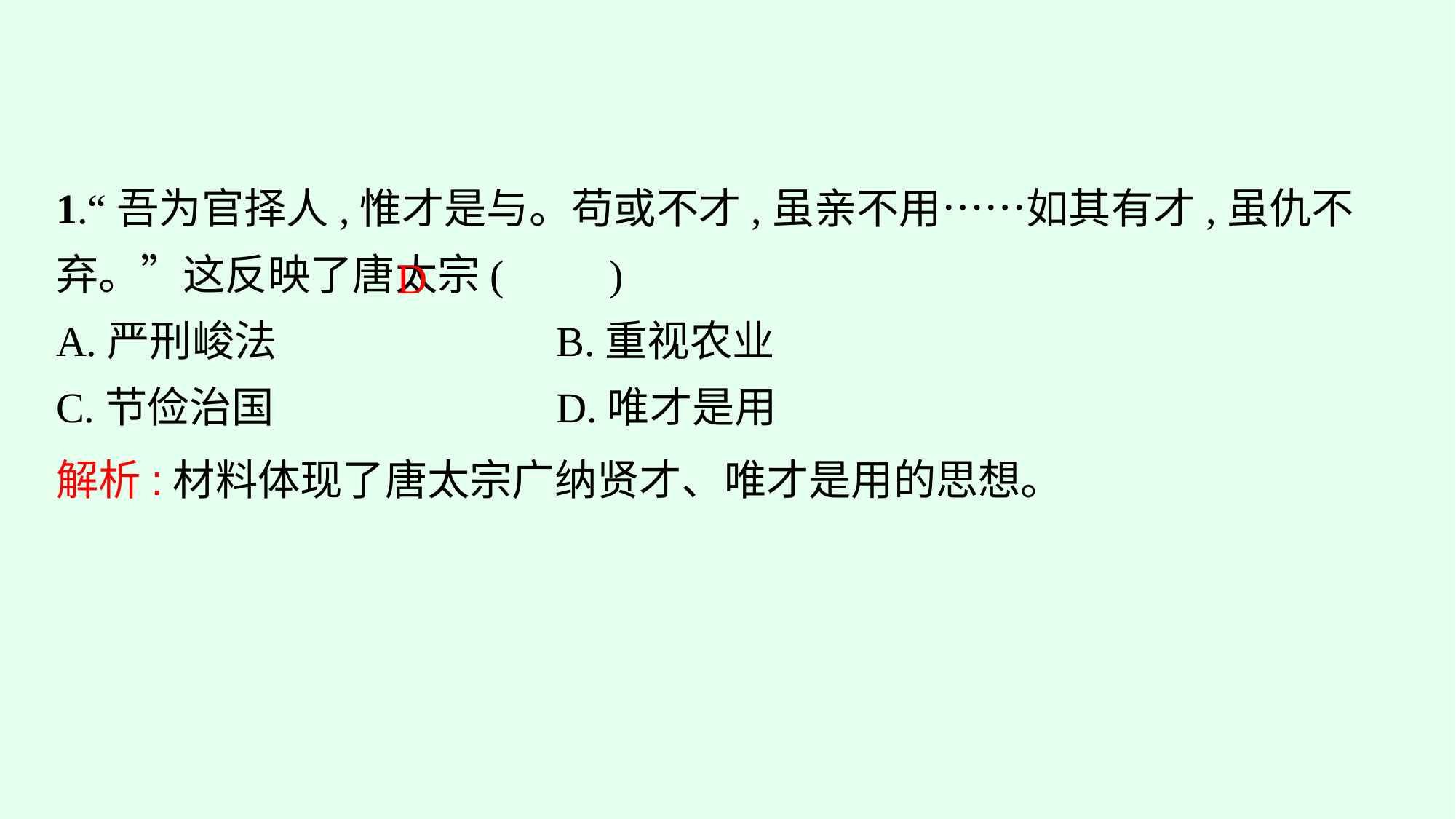

1.“吾为官择人,惟才是与。苟或不才,虽亲不用……如其有才,虽仇不弃。”这反映了唐太宗(　　)
A.严刑峻法　　　　　	B.重视农业
C.节俭治国			D.唯才是用
D
解析:材料体现了唐太宗广纳贤才、唯才是用的思想。